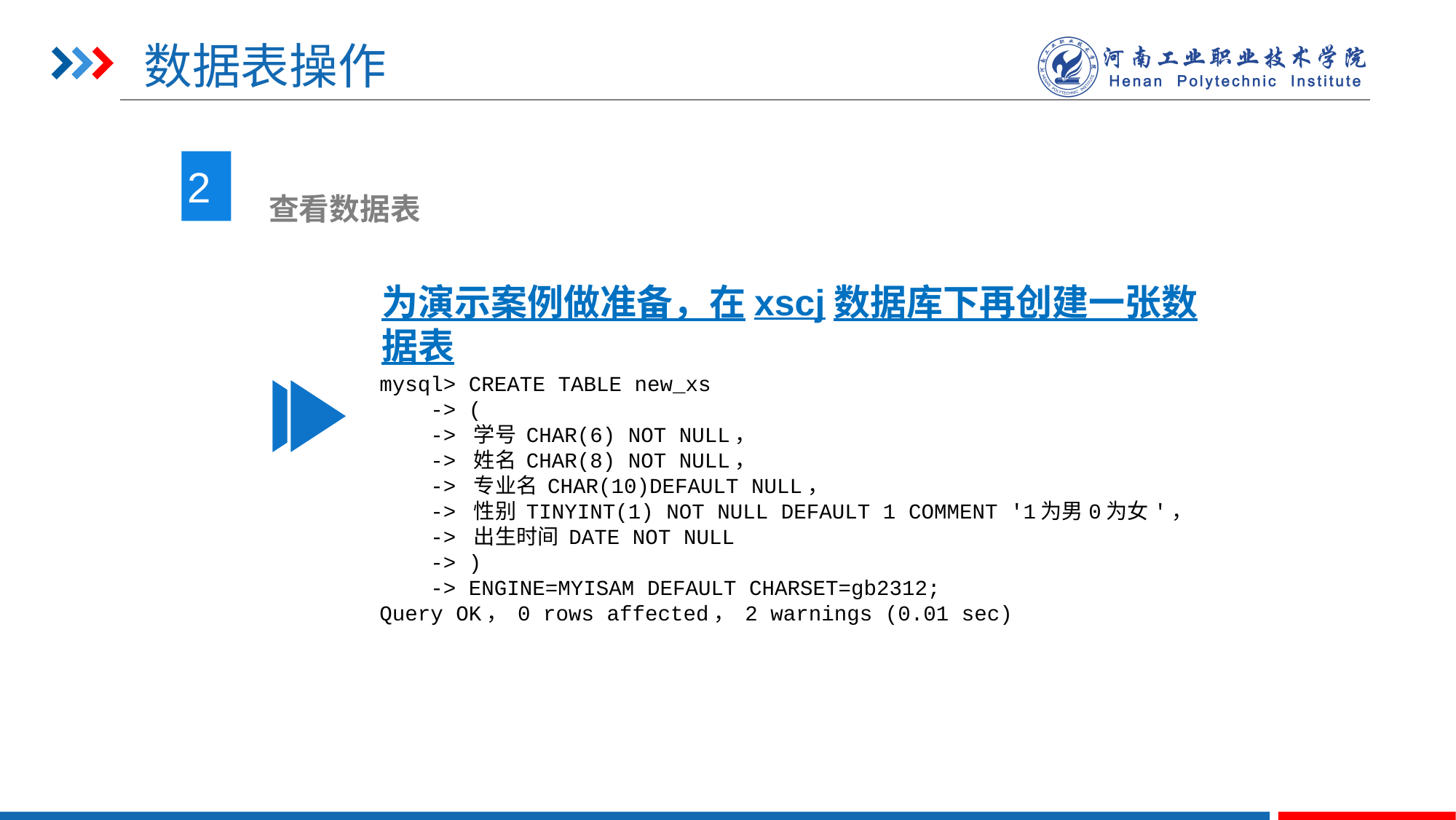

# 数据表操作

2
  查看数据表
为演示案例做准备，在xscj数据库下再创建一张数据表
mysql> CREATE TABLE new_xs
    -> (
    -> 学号 CHAR(6) NOT NULL，
    -> 姓名 CHAR(8) NOT NULL，
    -> 专业名 CHAR(10)DEFAULT NULL，
    -> 性别 TINYINT(1) NOT NULL DEFAULT 1 COMMENT '1为男0为女'，
    -> 出生时间 DATE NOT NULL
    -> )
    -> ENGINE=MYISAM DEFAULT CHARSET=gb2312;
Query OK， 0 rows affected， 2 warnings (0.01 sec)